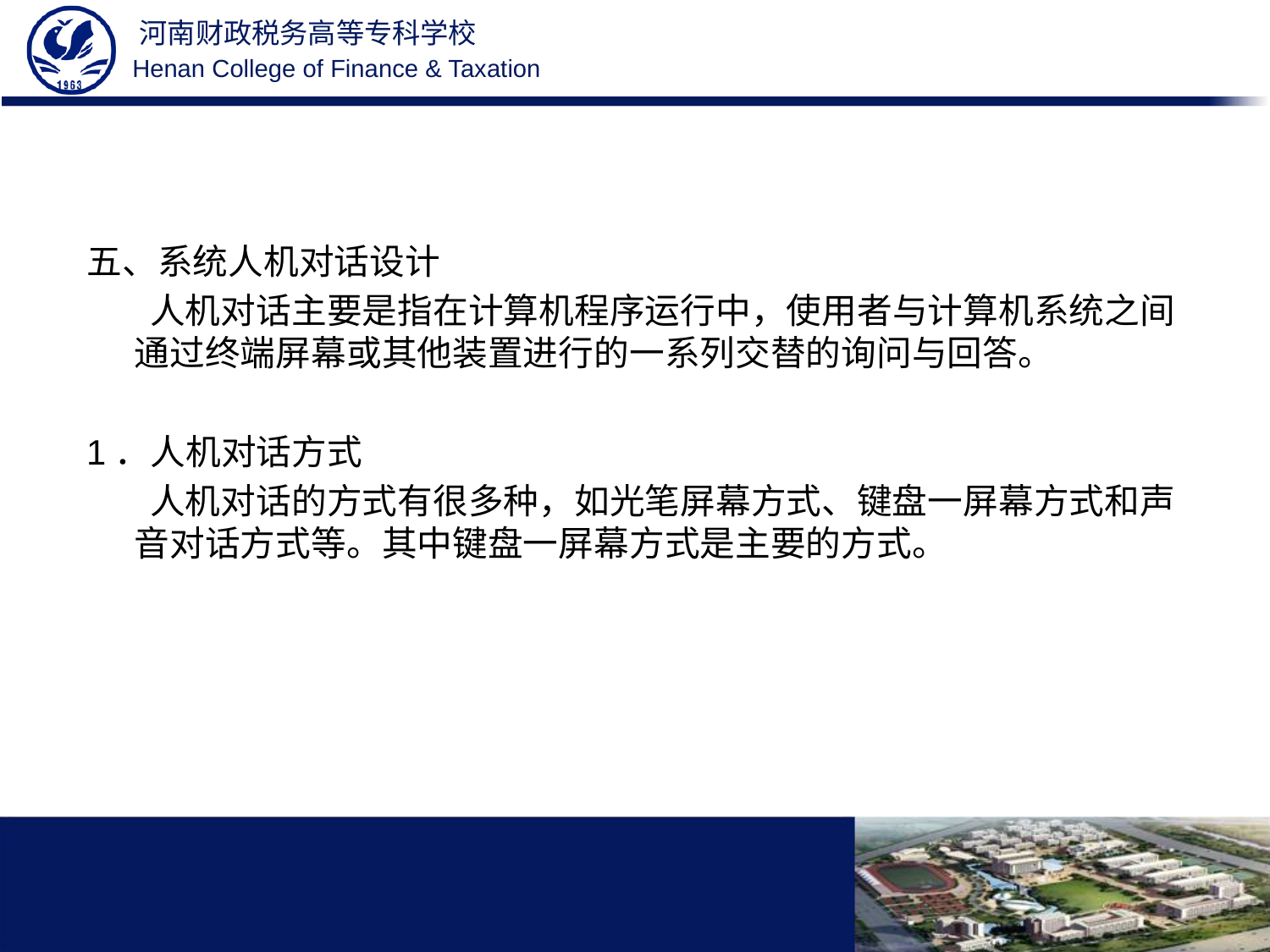

#
五、系统人机对话设计
       人机对话主要是指在计算机程序运行中，使用者与计算机系统之间通过终端屏幕或其他装置进行的一系列交替的询问与回答。

1．人机对话方式
       人机对话的方式有很多种，如光笔屏幕方式、键盘一屏幕方式和声音对话方式等。其中键盘一屏幕方式是主要的方式。